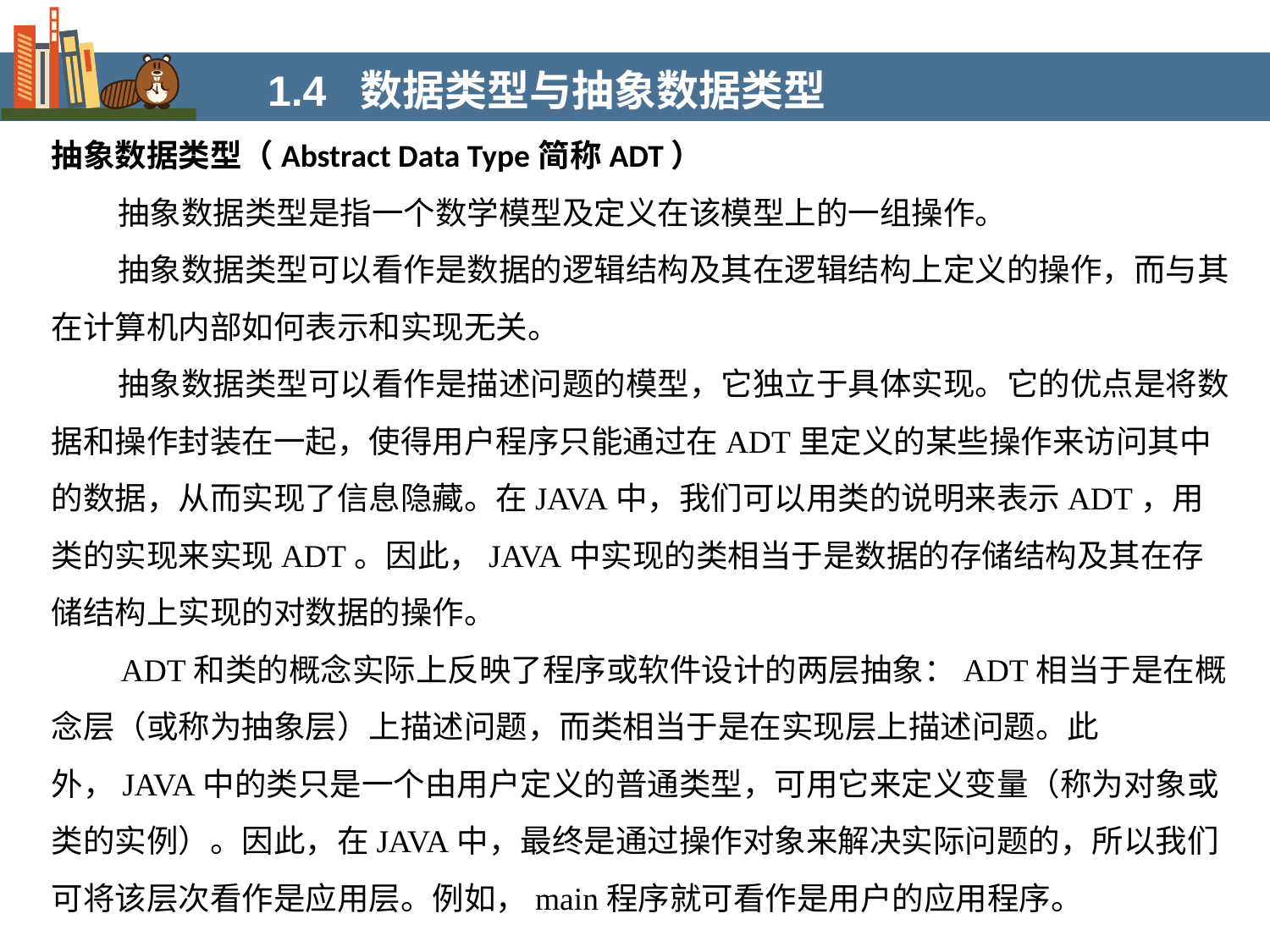

1.4  数据类型与抽象数据类型
抽象数据类型（Abstract Data Type简称ADT）
   抽象数据类型是指一个数学模型及定义在该模型上的一组操作。
   抽象数据类型可以看作是数据的逻辑结构及其在逻辑结构上定义的操作，而与其在计算机内部如何表示和实现无关。
   抽象数据类型可以看作是描述问题的模型，它独立于具体实现。它的优点是将数据和操作封装在一起，使得用户程序只能通过在ADT里定义的某些操作来访问其中的数据，从而实现了信息隐藏。在JAVA中，我们可以用类的说明来表示ADT，用类的实现来实现ADT。因此，JAVA中实现的类相当于是数据的存储结构及其在存储结构上实现的对数据的操作。
    ADT和类的概念实际上反映了程序或软件设计的两层抽象：ADT相当于是在概念层（或称为抽象层）上描述问题，而类相当于是在实现层上描述问题。此外，JAVA中的类只是一个由用户定义的普通类型，可用它来定义变量（称为对象或类的实例）。因此，在JAVA中，最终是通过操作对象来解决实际问题的，所以我们可将该层次看作是应用层。例如，main程序就可看作是用户的应用程序。